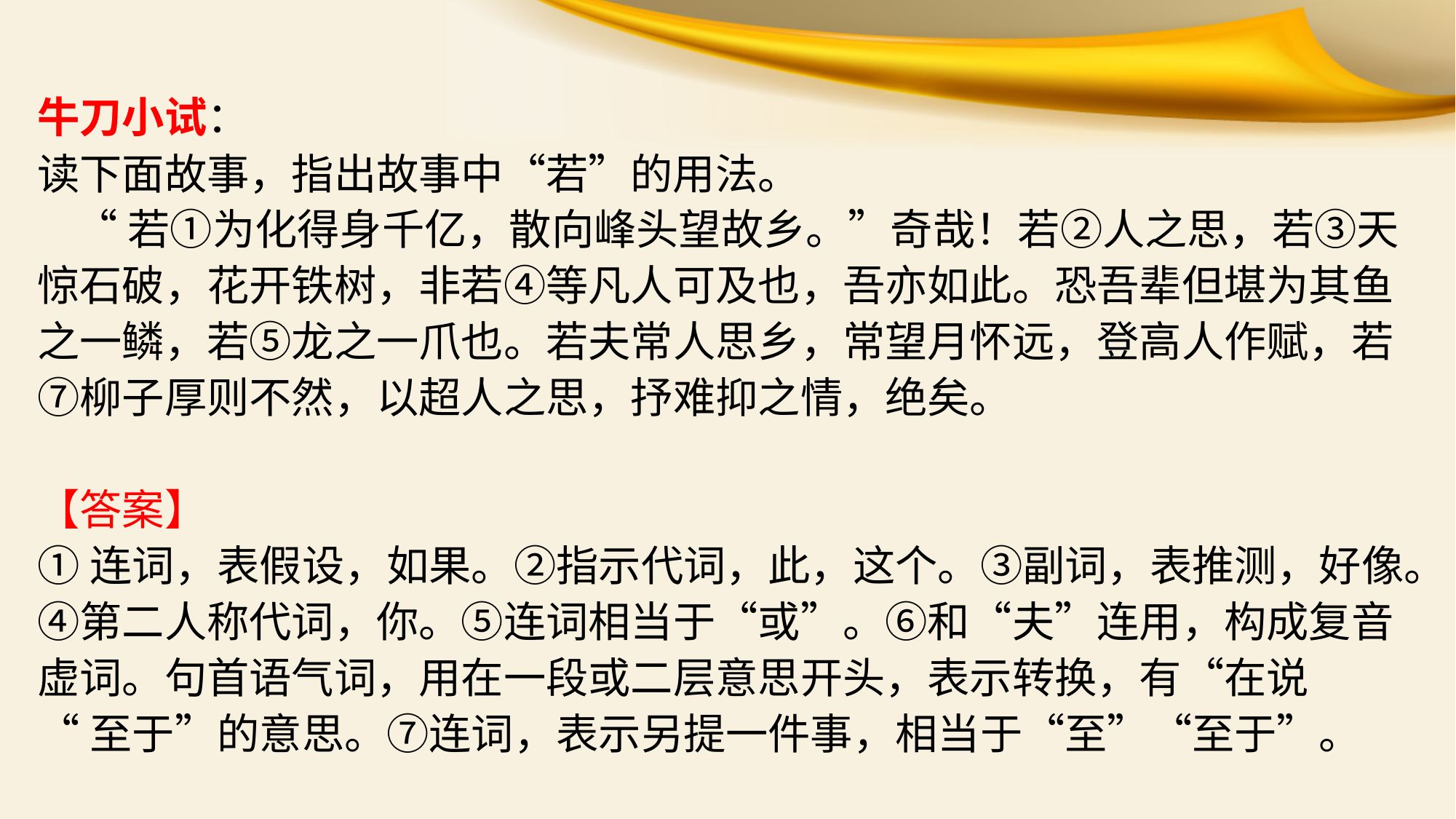

牛刀小试：
读下面故事，指出故事中“若”的用法。
    “若①为化得身千亿，散向峰头望故乡。”奇哉！若②人之思，若③天惊石破，花开铁树，非若④等凡人可及也，吾亦如此。恐吾辈但堪为其鱼之一鳞，若⑤龙之一爪也。若夫常人思乡，常望月怀远，登高人作赋，若⑦柳子厚则不然，以超人之思，抒难抑之情，绝矣。

【答案】
①连词，表假设，如果。②指示代词，此，这个。③副词，表推测，好像。④第二人称代词，你。⑤连词相当于“或”。⑥和“夫”连用，构成复音虚词。句首语气词，用在一段或二层意思开头，表示转换，有“在说
“至于”的意思。⑦连词，表示另提一件事，相当于“至”“至于”。